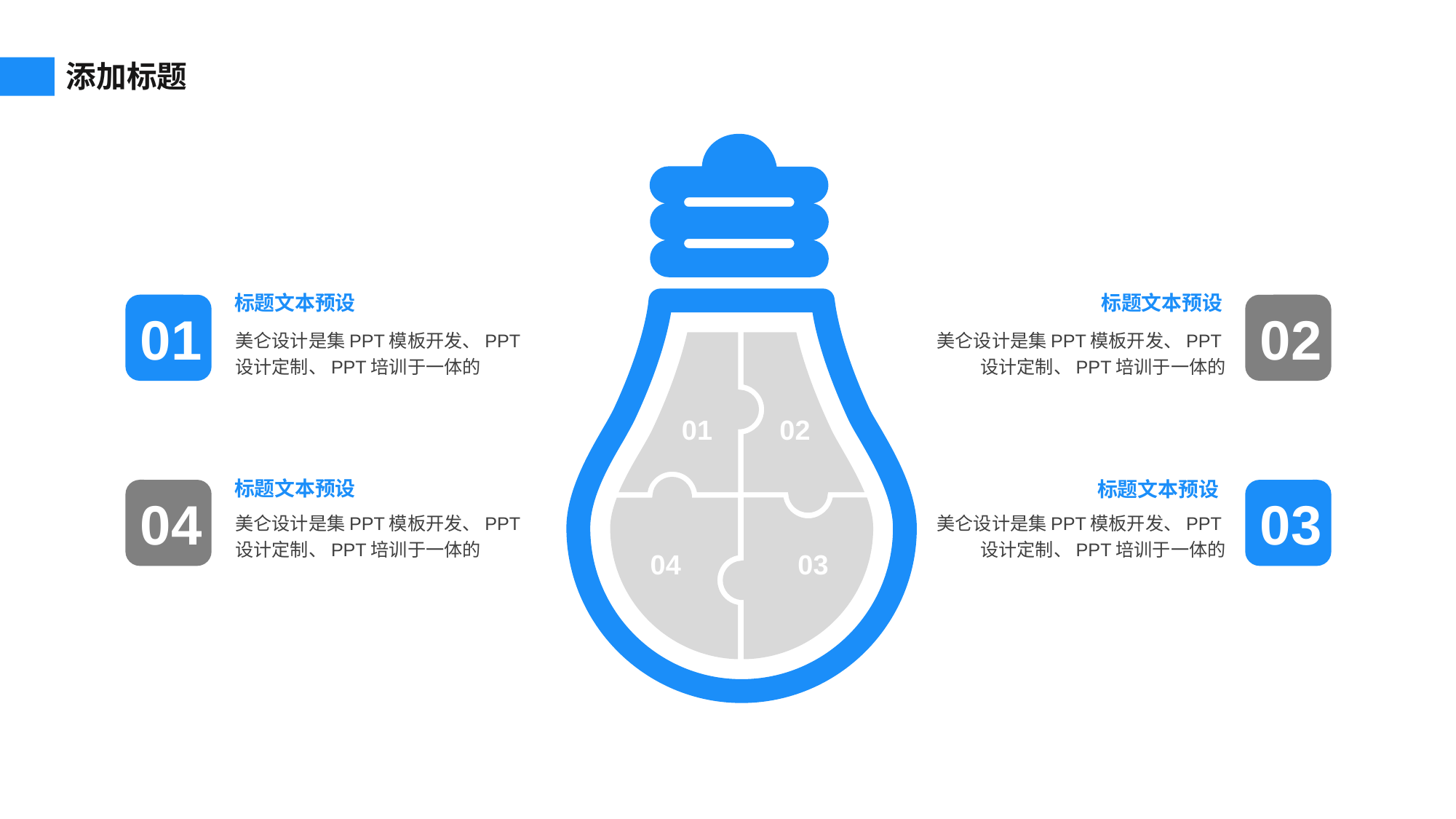

添加标题

01
02

04
03
标题文本预设
标题文本预设
01
02
美仑设计是集PPT模板开发、PPT设计定制、PPT培训于一体的
美仑设计是集PPT模板开发、PPT设计定制、PPT培训于一体的
标题文本预设
标题文本预设
04
03
美仑设计是集PPT模板开发、PPT设计定制、PPT培训于一体的
美仑设计是集PPT模板开发、PPT设计定制、PPT培训于一体的